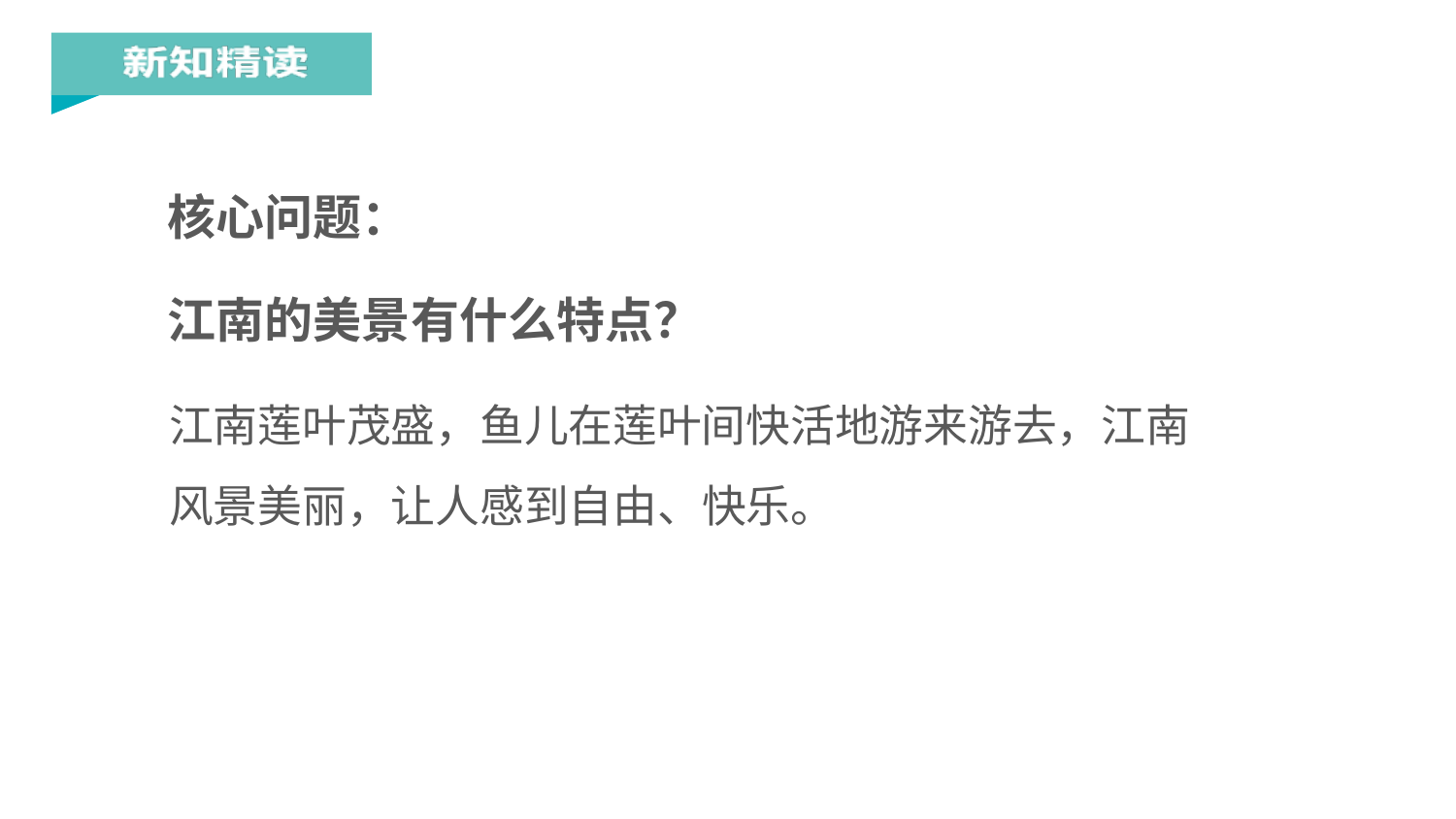

核心问题：
江南的美景有什么特点？
江南莲叶茂盛，鱼儿在莲叶间快活地游来游去，江南风景美丽，让人感到自由、快乐。